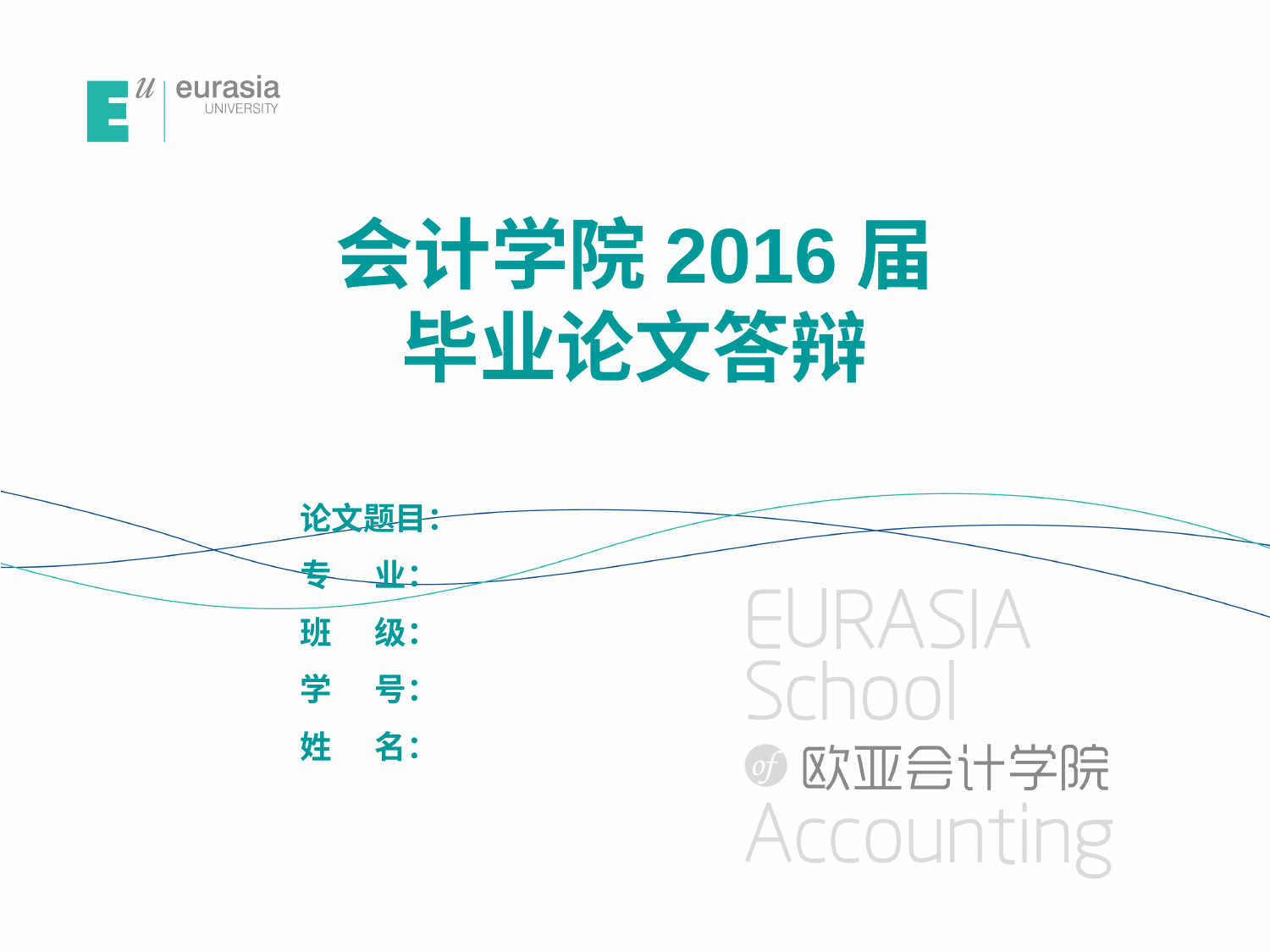

会计学院2016届
毕业论文答辩
         论文题目：
         专      业：
         班      级：
         学      号：
         姓      名：